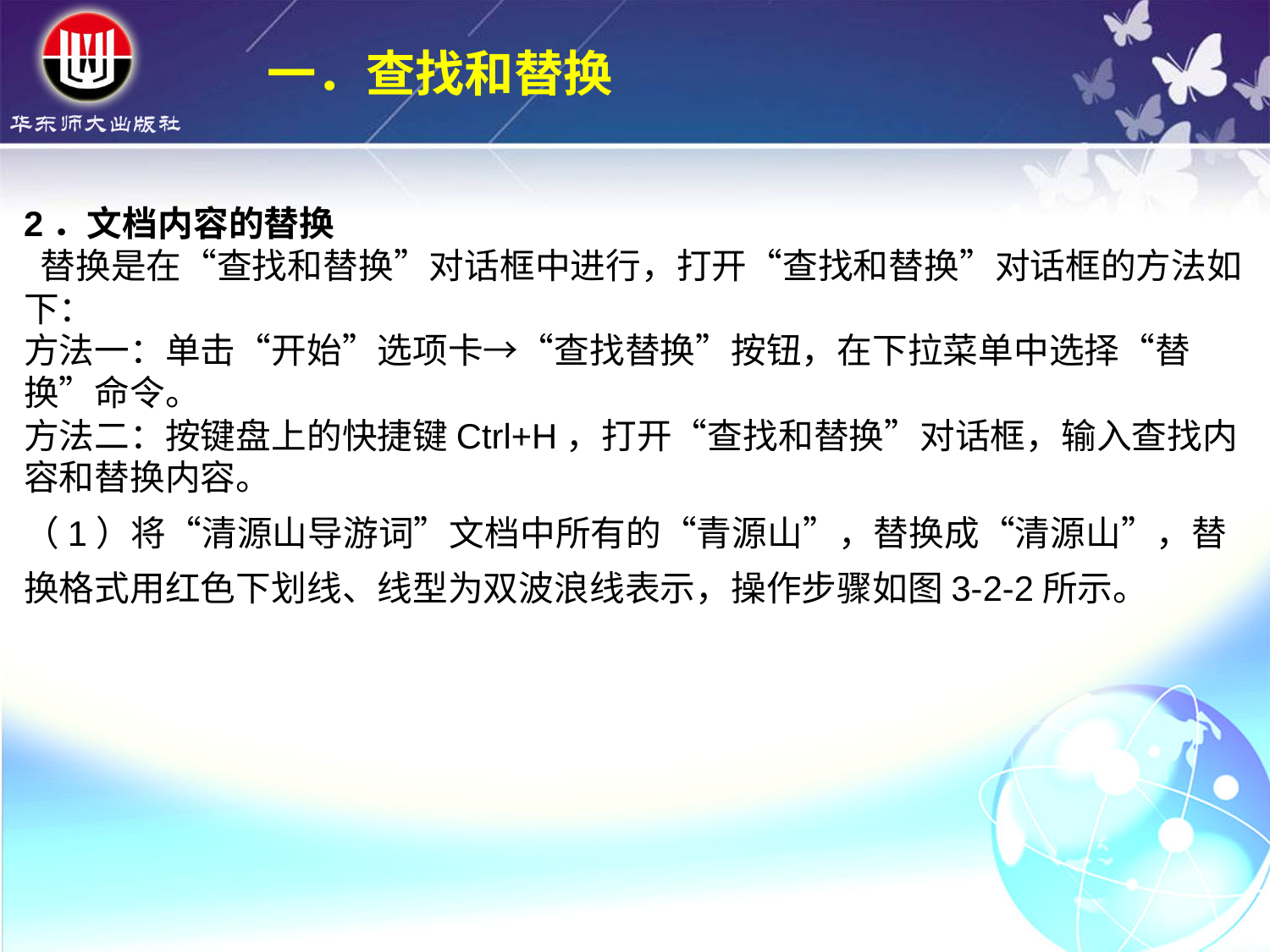

一．查找和替换
2．文档内容的替换 替换是在“查找和替换”对话框中进行，打开“查找和替换”对话框的方法如下：方法一：单击“开始”选项卡→“查找替换”按钮，在下拉菜单中选择“替换”命令。方法二：按键盘上的快捷键Ctrl+H，打开“查找和替换”对话框，输入查找内容和替换内容。（1）将“清源山导游词”文档中所有的“青源山”，替换成“清源山”，替换格式用红色下划线、线型为双波浪线表示，操作步骤如图3-2-2所示。